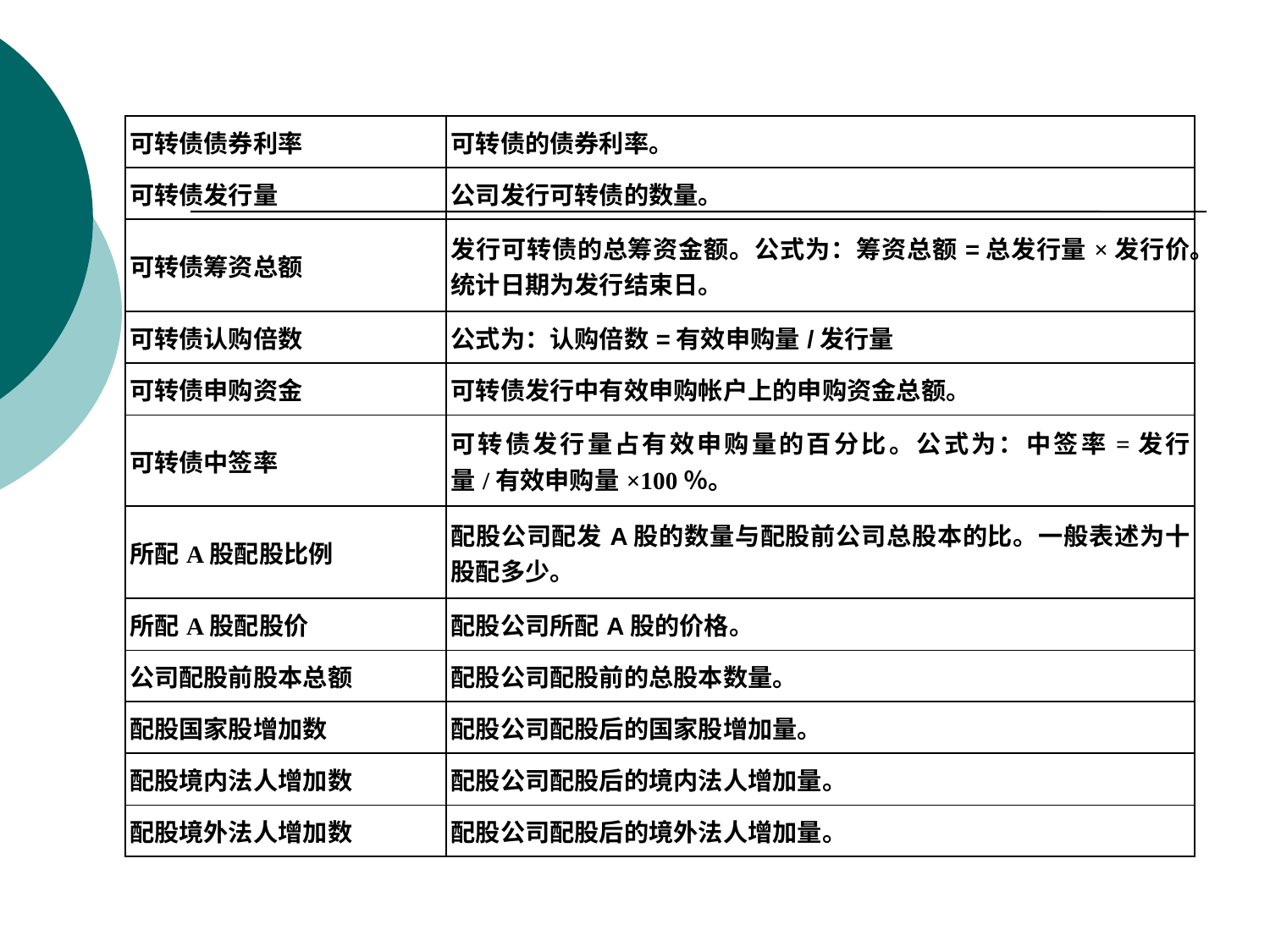

| 可转债债券利率 | 可转债的债券利率。 |
| --- | --- |
| 可转债发行量 | 公司发行可转债的数量。 |
| 可转债筹资总额 | 发行可转债的总筹资金额。公式为：筹资总额=总发行量×发行价。统计日期为发行结束日。 |
| 可转债认购倍数 | 公式为：认购倍数=有效申购量/发行量 |
| 可转债申购资金 | 可转债发行中有效申购帐户上的申购资金总额。 |
| 可转债中签率 | 可转债发行量占有效申购量的百分比。公式为：中签率=发行量/有效申购量×100％。 |
| 所配A股配股比例 | 配股公司配发A股的数量与配股前公司总股本的比。一般表述为十股配多少。 |
| 所配A股配股价 | 配股公司所配A股的价格。 |
| 公司配股前股本总额 | 配股公司配股前的总股本数量。 |
| 配股国家股增加数 | 配股公司配股后的国家股增加量。 |
| 配股境内法人增加数 | 配股公司配股后的境内法人增加量。 |
| 配股境外法人增加数 | 配股公司配股后的境外法人增加量。 |